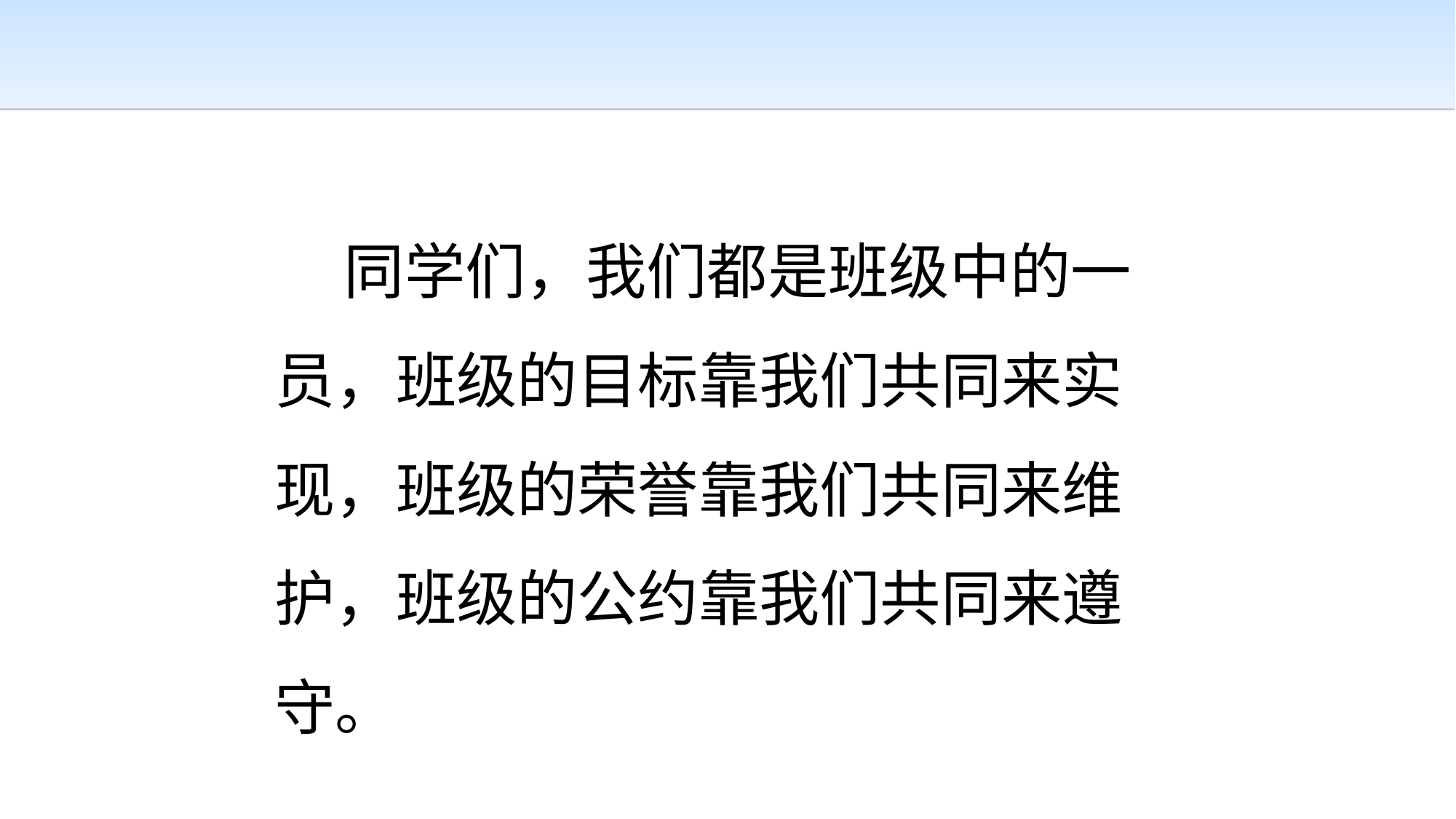

同学们，我们都是班级中的一员，班级的目标靠我们共同来实现，班级的荣誉靠我们共同来维护，班级的公约靠我们共同来遵守。